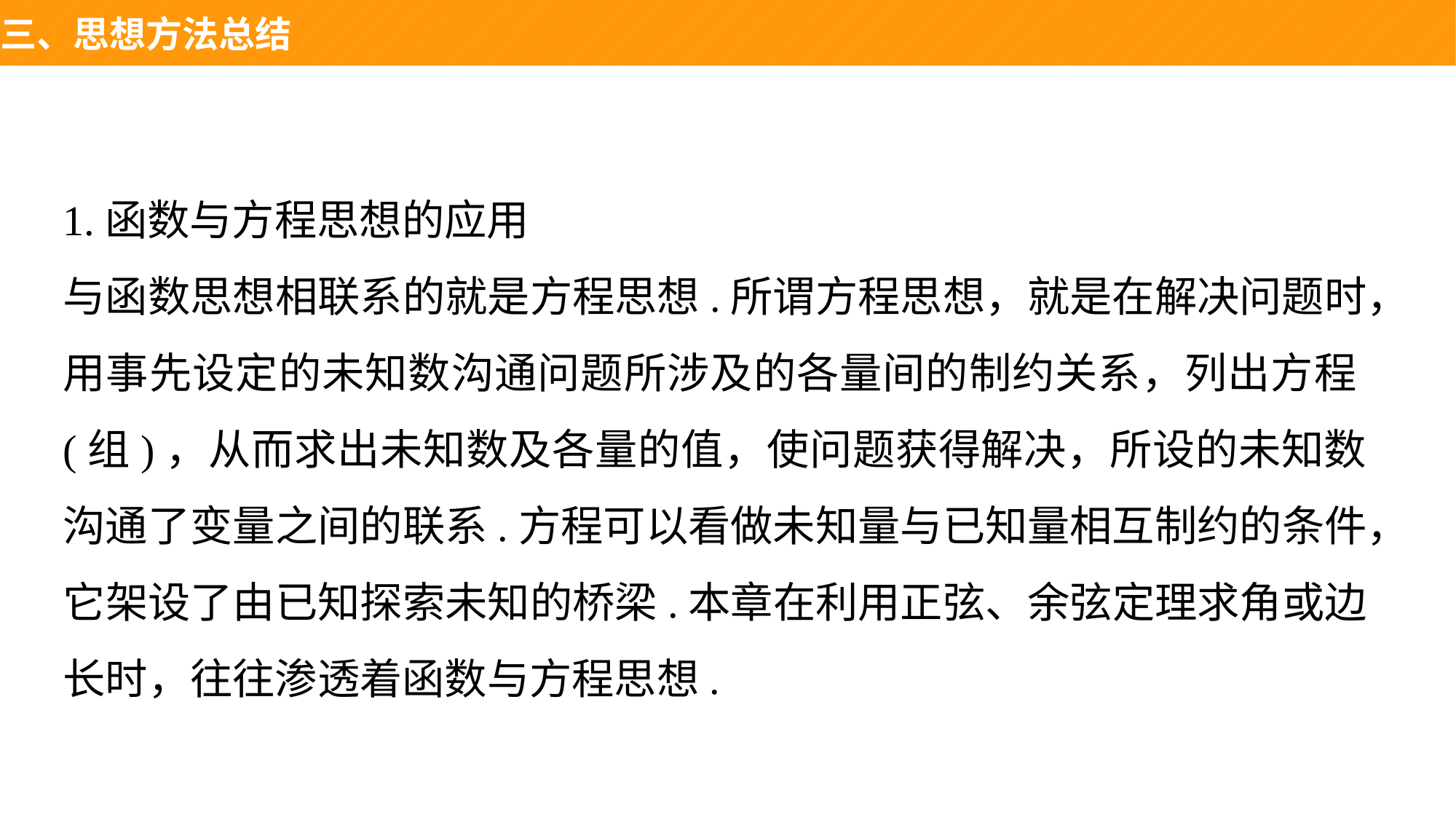

三、思想方法总结
1.函数与方程思想的应用
与函数思想相联系的就是方程思想.所谓方程思想，就是在解决问题时，用事先设定的未知数沟通问题所涉及的各量间的制约关系，列出方程(组)，从而求出未知数及各量的值，使问题获得解决，所设的未知数沟通了变量之间的联系.方程可以看做未知量与已知量相互制约的条件，它架设了由已知探索未知的桥梁.本章在利用正弦、余弦定理求角或边长时，往往渗透着函数与方程思想.